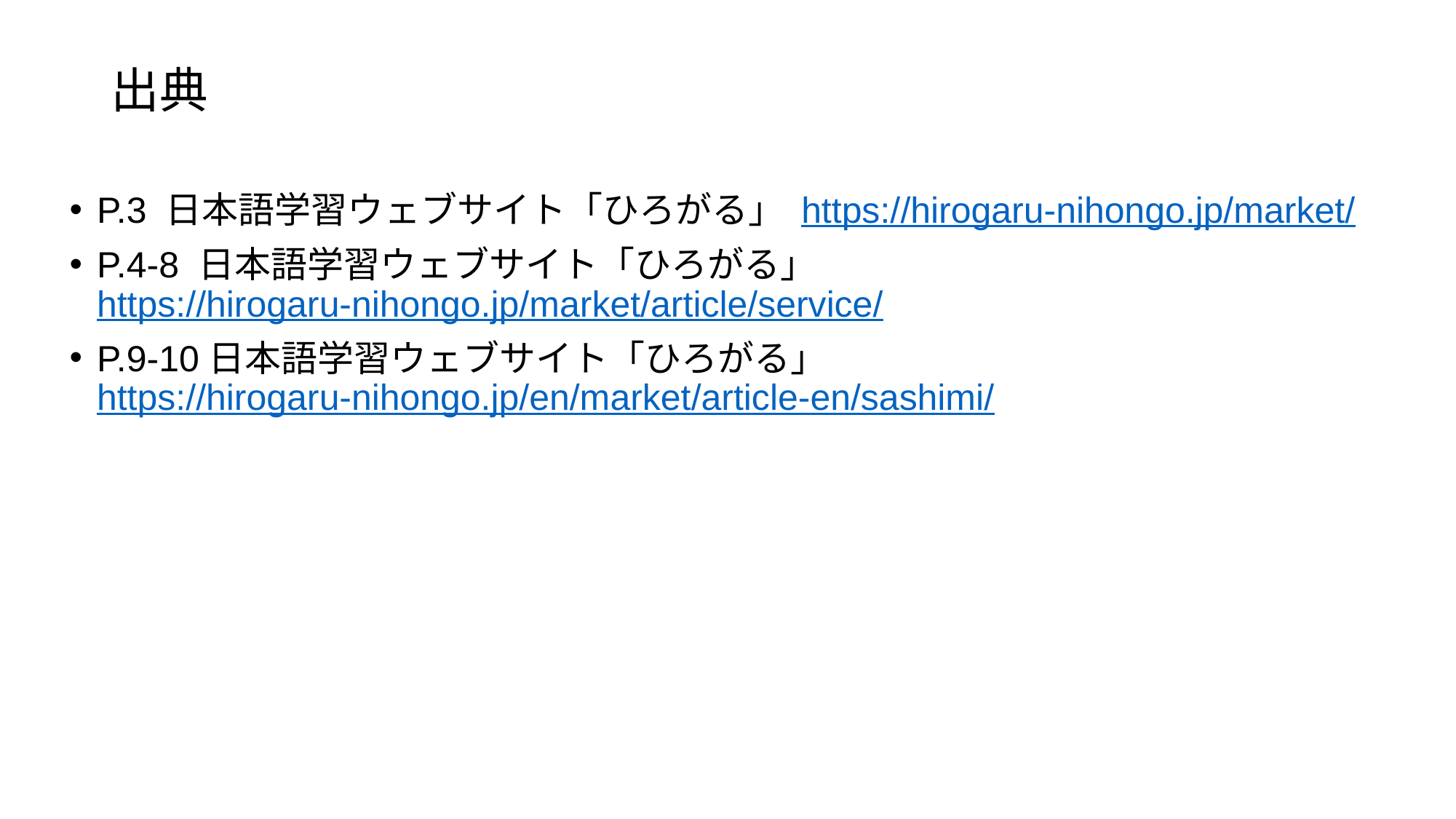

# 出典
P.3 日本語学習ウェブサイト「ひろがる」 https://hirogaru-nihongo.jp/market/
P.4-8 日本語学習ウェブサイト「ひろがる」 https://hirogaru-nihongo.jp/market/article/service/
P.9-10日本語学習ウェブサイト「ひろがる」 https://hirogaru-nihongo.jp/en/market/article-en/sashimi/